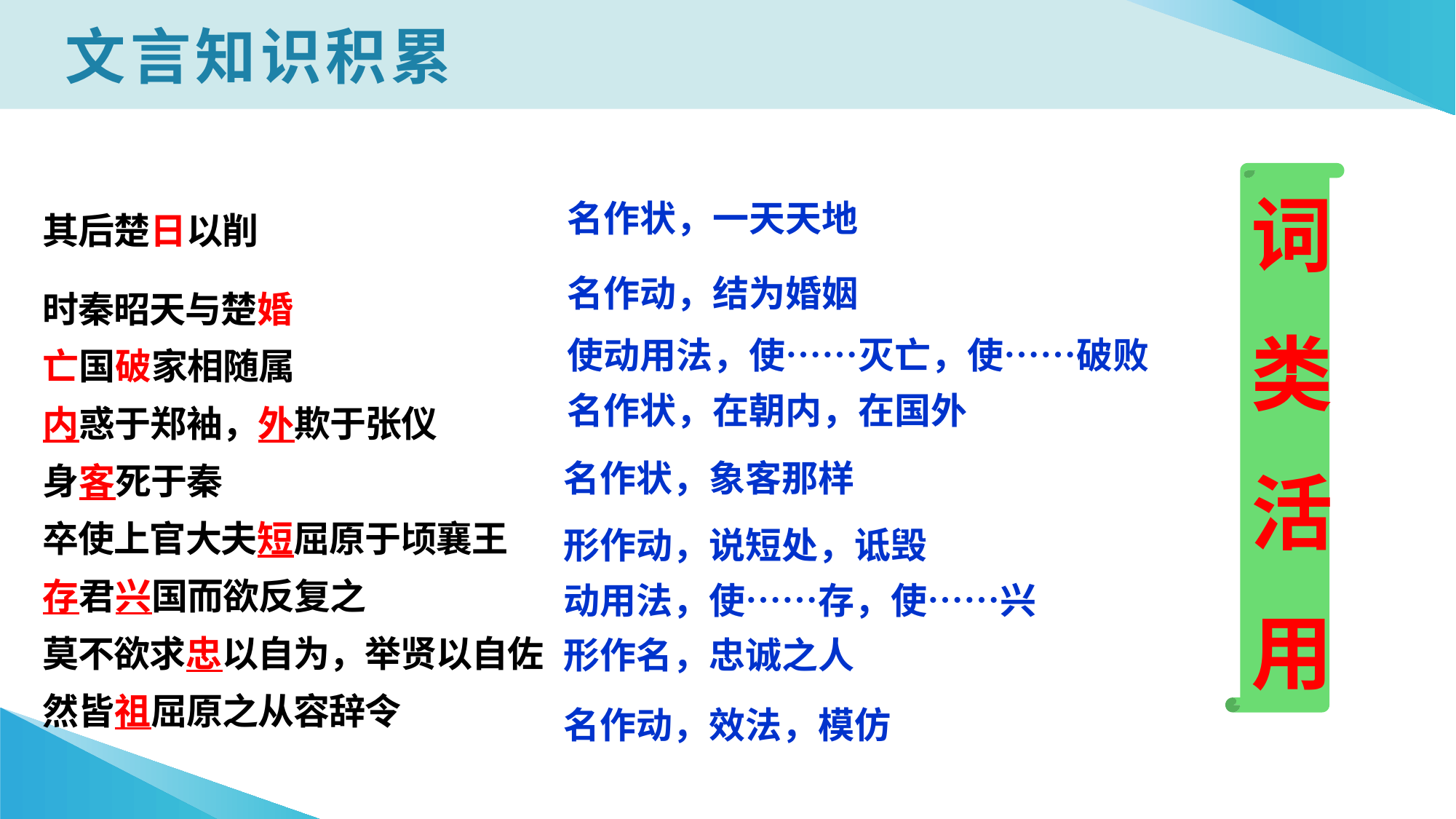

文言知识积累
其后楚日以削
时秦昭天与楚婚
亡国破家相随属
内惑于郑袖，外欺于张仪
身客死于秦
卒使上官大夫短屈原于顷襄王
存君兴国而欲反复之
莫不欲求忠以自为，举贤以自佐
然皆祖屈原之从容辞令
词
类
活
用
名作状，一天天地
名作动，结为婚姻
使动用法，使……灭亡，使……破败
名作状，在朝内，在国外
名作状，象客那样
形作动，说短处，诋毁
动用法，使……存，使……兴
形作名，忠诚之人
名作动，效法，模仿